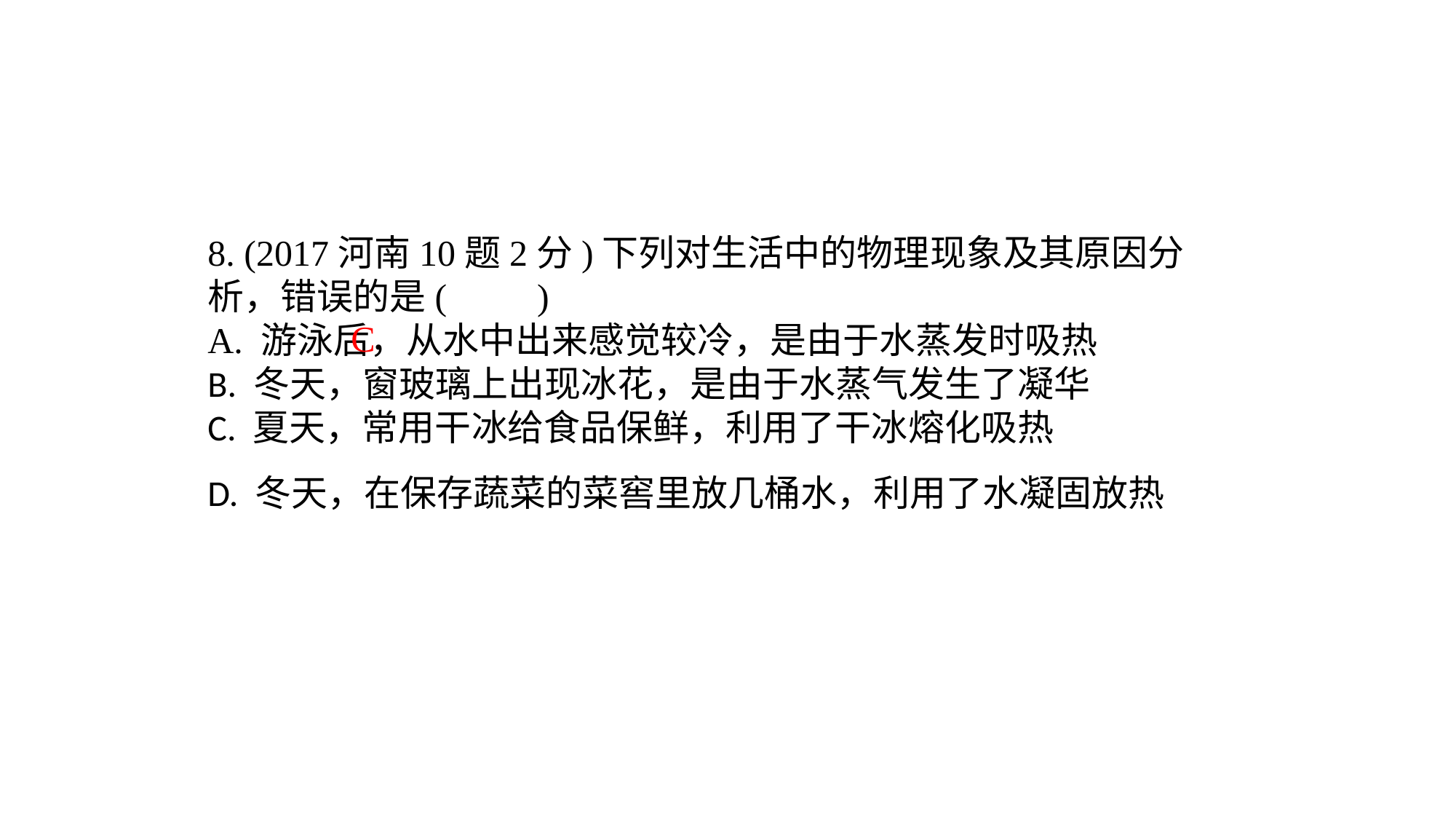

8. (2017河南10题2分)下列对生活中的物理现象及其原因分析，错误的是(　　)A. 游泳后，从水中出来感觉较冷，是由于水蒸发时吸热B. 冬天，窗玻璃上出现冰花，是由于水蒸气发生了凝华C. 夏天，常用干冰给食品保鲜，利用了干冰熔化吸热D. 冬天，在保存蔬菜的菜窖里放几桶水，利用了水凝固放热
C